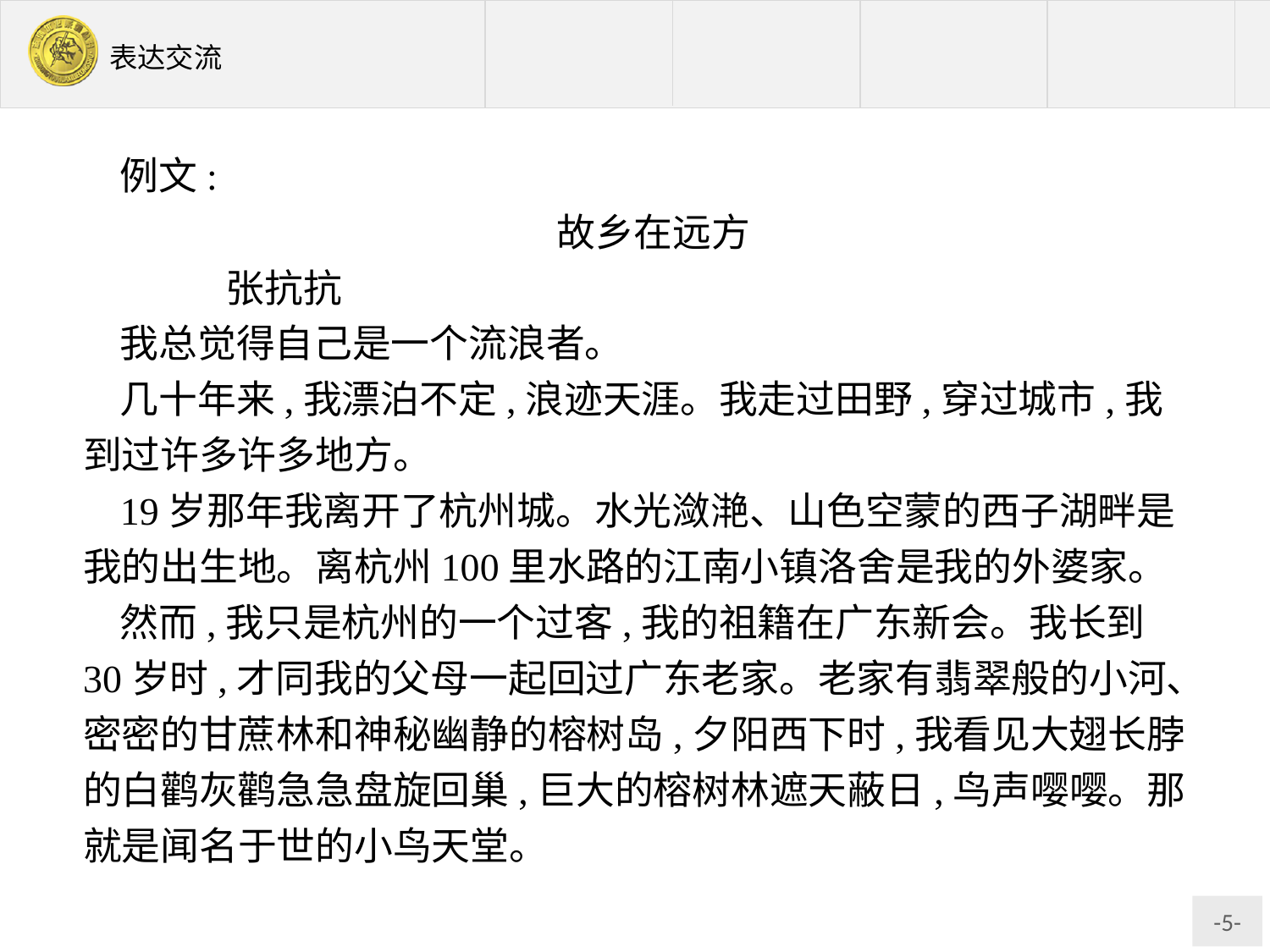

例文:
故乡在远方
	张抗抗
我总觉得自己是一个流浪者。
几十年来,我漂泊不定,浪迹天涯。我走过田野,穿过城市,我到过许多许多地方。
19岁那年我离开了杭州城。水光潋滟、山色空蒙的西子湖畔是我的出生地。离杭州100里水路的江南小镇洛舍是我的外婆家。
然而,我只是杭州的一个过客,我的祖籍在广东新会。我长到30岁时,才同我的父母一起回过广东老家。老家有翡翠般的小河、密密的甘蔗林和神秘幽静的榕树岛,夕阳西下时,我看见大翅长脖的白鹳灰鹳急急盘旋回巢,巨大的榕树林遮天蔽日,鸟声嘤嘤。那就是闻名于世的小鸟天堂。